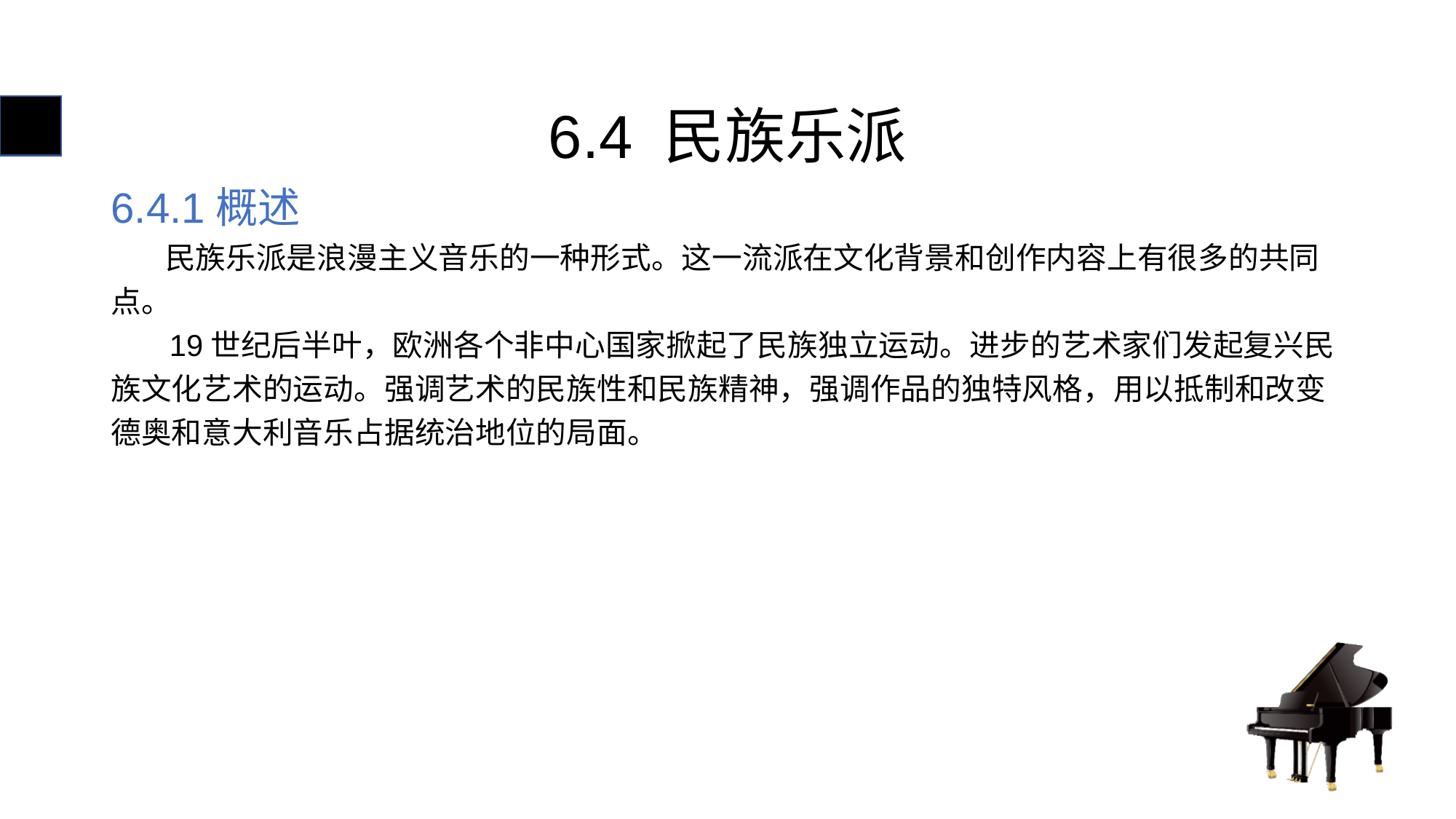

# 6.4 民族乐派
6.4.1概述
       民族乐派是浪漫主义音乐的一种形式。这一流派在文化背景和创作内容上有很多的共同点。
       19世纪后半叶，欧洲各个非中心国家掀起了民族独立运动。进步的艺术家们发起复兴民族文化艺术的运动。强调艺术的民族性和民族精神，强调作品的独特风格，用以抵制和改变德奥和意大利音乐占据统治地位的局面。